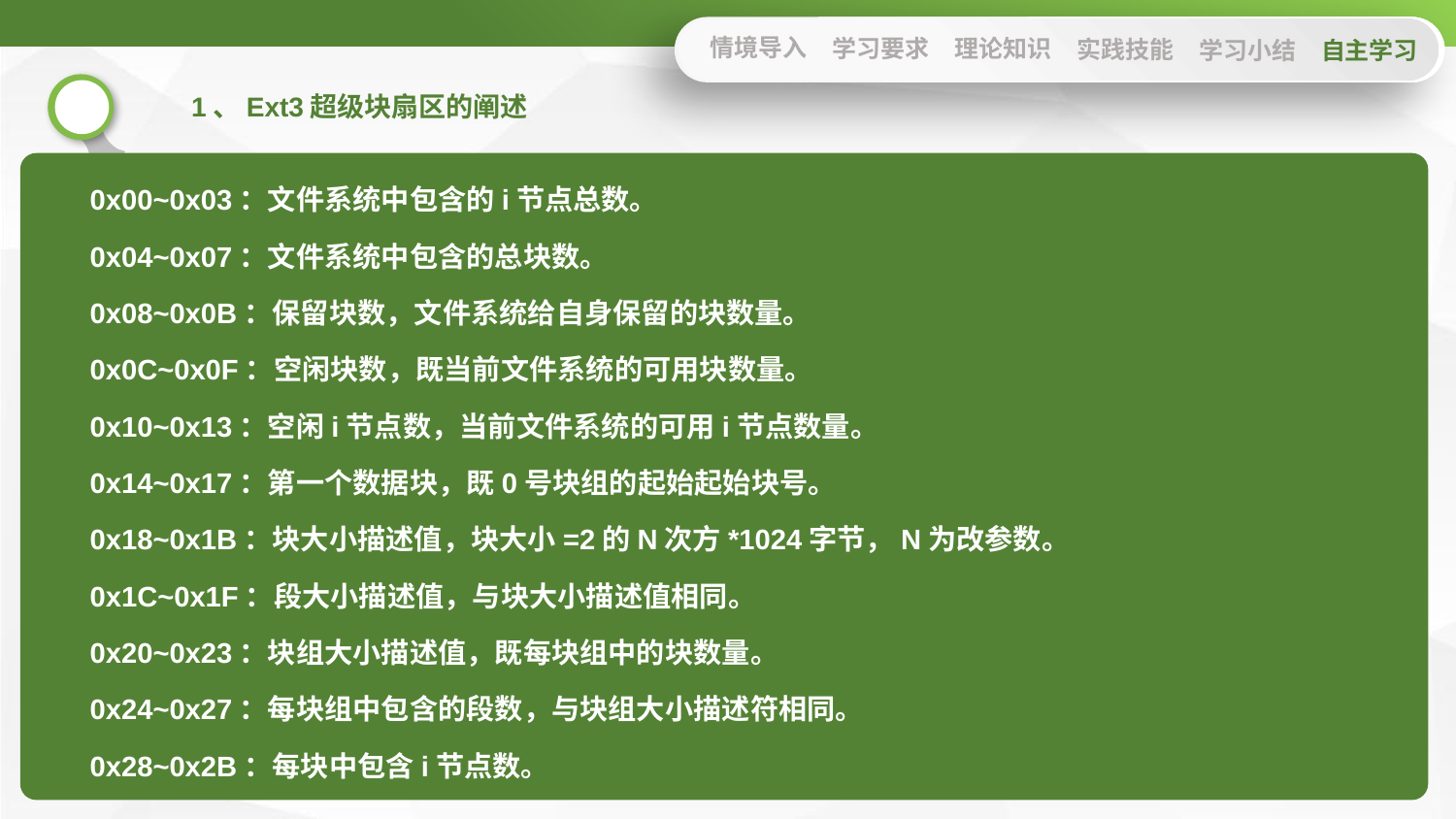

情境导入
学习要求
理论知识
实践技能
学习小结
自主学习
1、Ext3超级块扇区的阐述
0x00~0x03：文件系统中包含的i节点总数。
0x04~0x07：文件系统中包含的总块数。
0x08~0x0B：保留块数，文件系统给自身保留的块数量。
0x0C~0x0F：空闲块数，既当前文件系统的可用块数量。
0x10~0x13：空闲i节点数，当前文件系统的可用i节点数量。
0x14~0x17：第一个数据块，既0号块组的起始起始块号。
0x18~0x1B：块大小描述值，块大小=2的N次方*1024字节，N为改参数。
0x1C~0x1F：段大小描述值，与块大小描述值相同。
0x20~0x23：块组大小描述值，既每块组中的块数量。
0x24~0x27：每块组中包含的段数，与块组大小描述符相同。
0x28~0x2B：每块中包含i节点数。